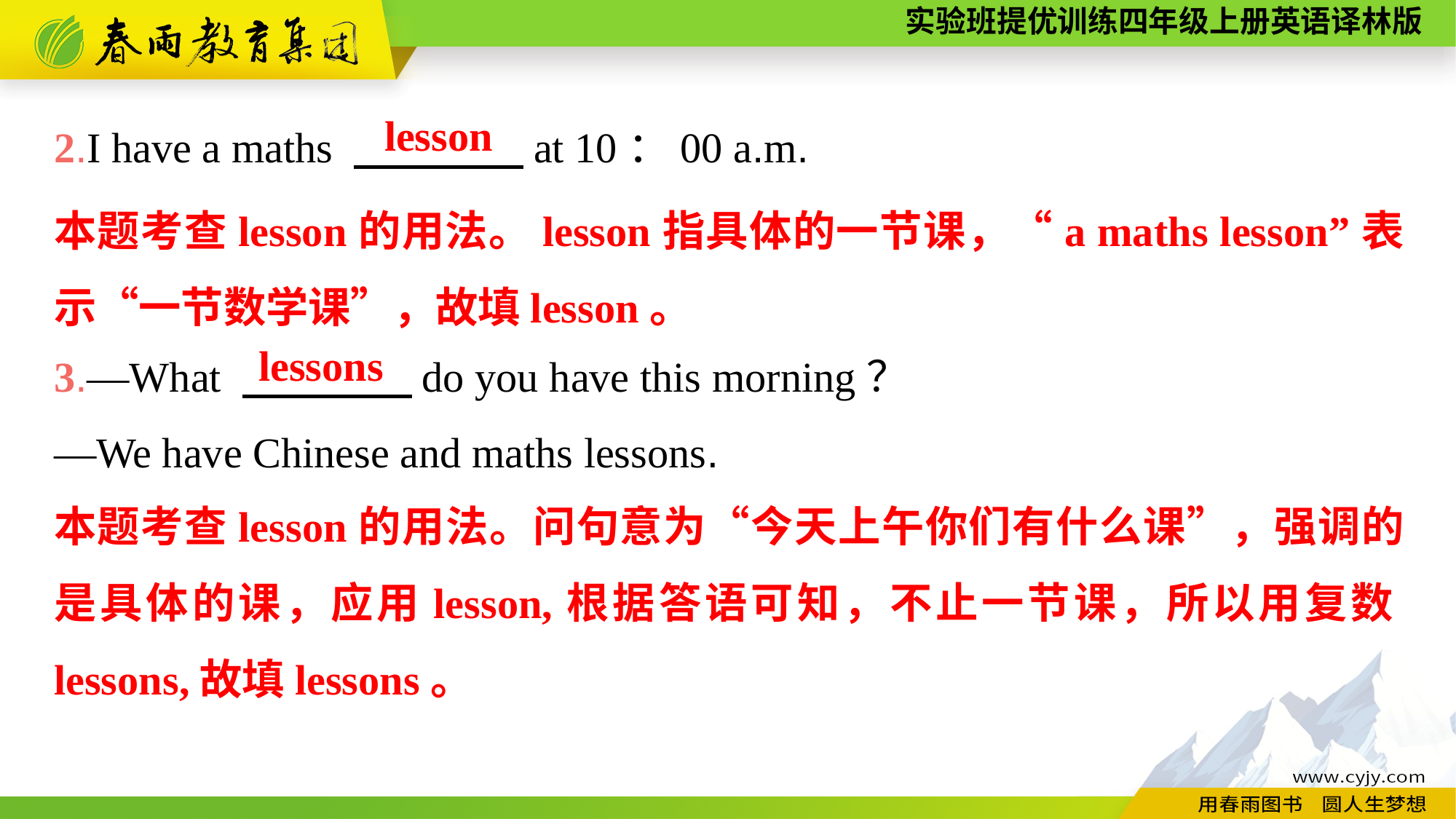

2.I have a maths 　　　　at 10：00 a.m.

3.—What 　　　　do you have this morning？
—We have Chinese and maths lessons.
lesson
本题考查lesson的用法。lesson指具体的一节课，“a maths lesson”表示“一节数学课”，故填lesson。
lessons
本题考查lesson的用法。问句意为“今天上午你们有什么课”，强调的是具体的课，应用lesson,根据答语可知，不止一节课，所以用复数lessons,故填lessons。